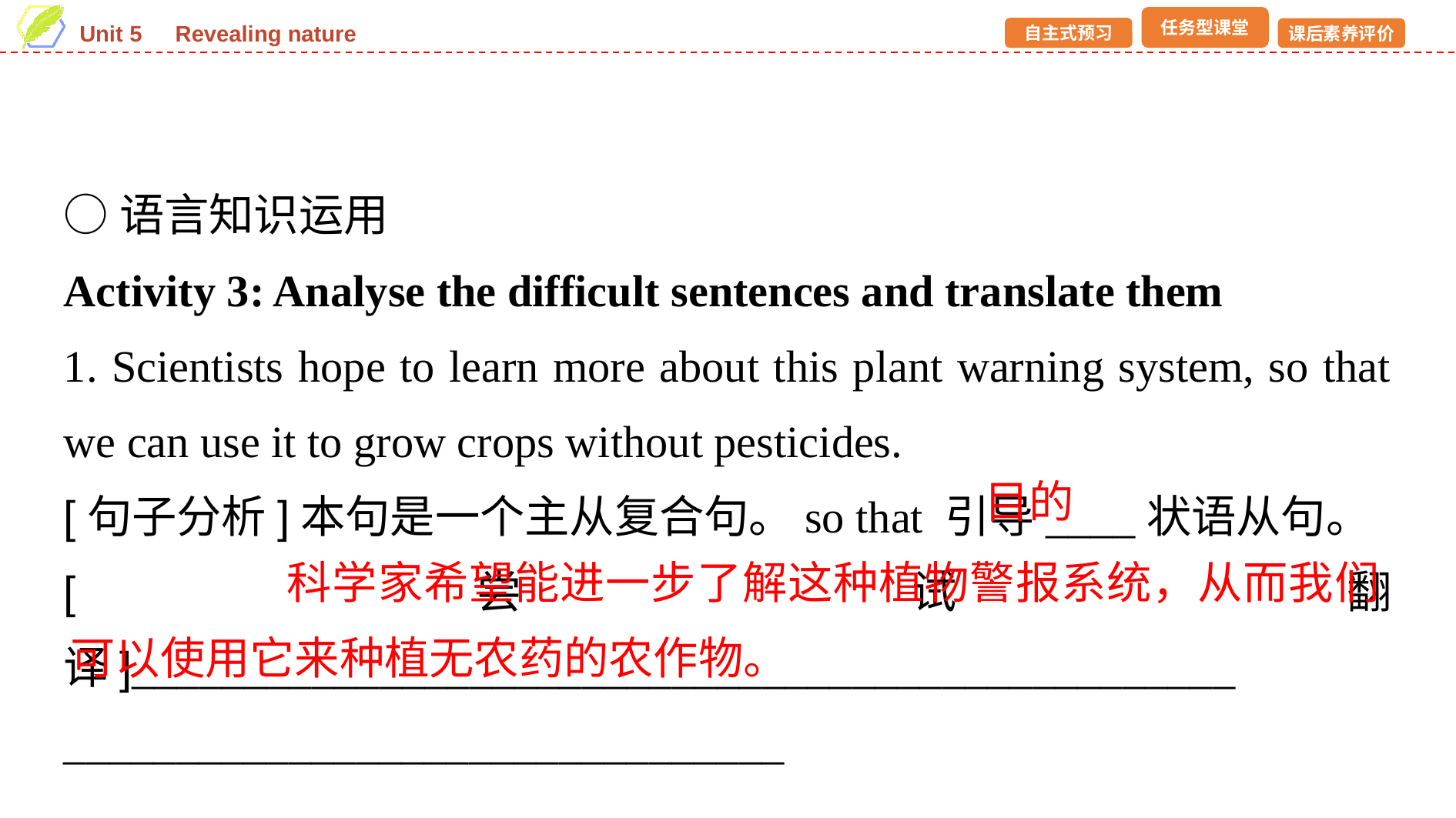

○语言知识运用
Activity 3: Analyse the difficult sentences and translate them
1. Scientists hope to learn more about this plant warning system, so that we can use it to grow crops without pesticides.
[句子分析]本句是一个主从复合句。so that 引导____状语从句。
[尝试翻译]_________________________________________________
________________________________
目的
                   科学家希望能进一步了解这种植物警报系统，从而我们可以使用它来种植无农药的农作物。